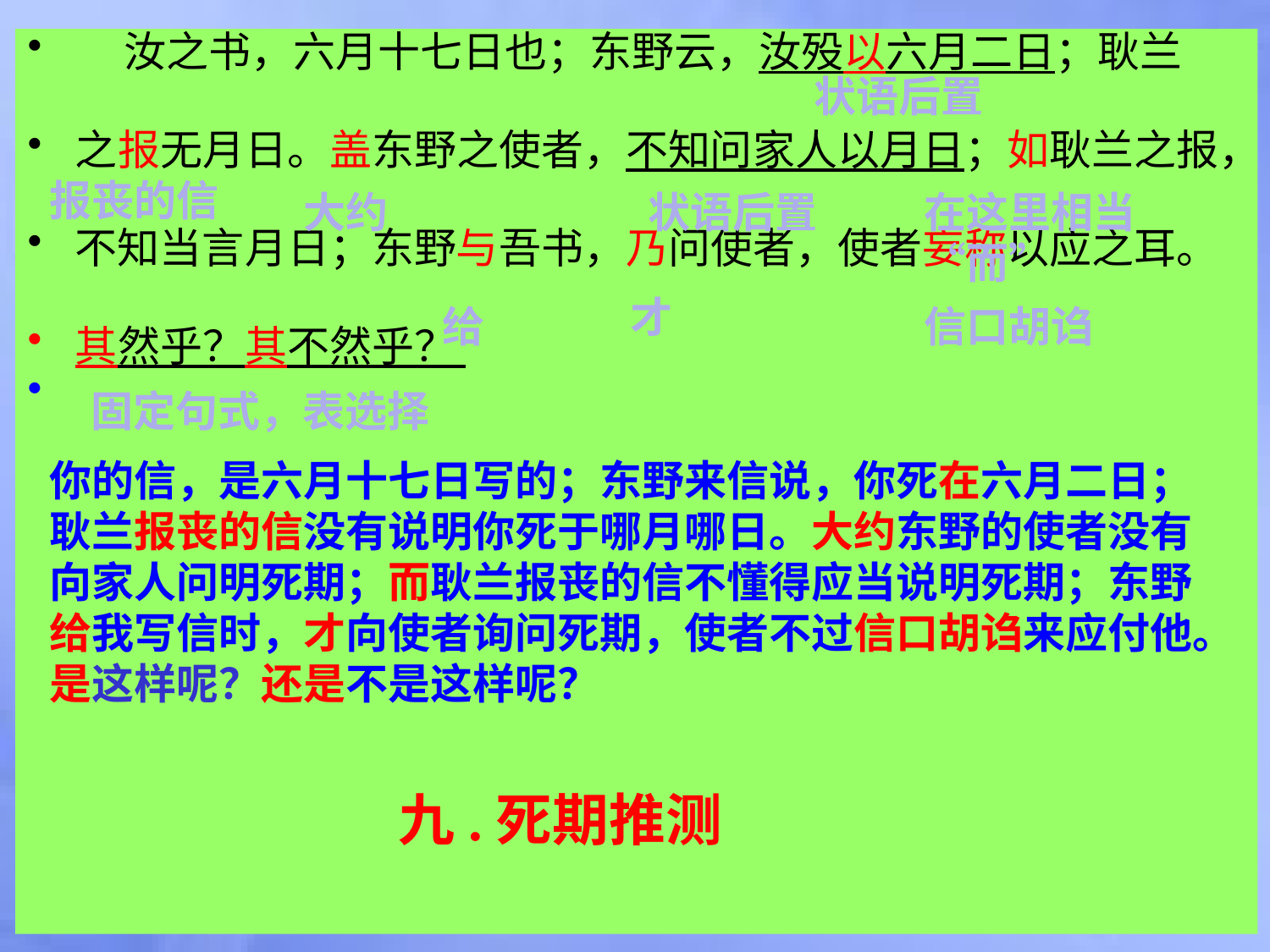

汝之书，六月十七日也；东野云，汝殁以六月二日；耿兰

之报无月日。盖东野之使者，不知问家人以月日；如耿兰之报，

不知当言月日；东野与吾书，乃问使者，使者妄称以应之耳。

其然乎？其不然乎？

状语后置
#
报丧的信
大约
状语后置
在这里相当“而”
给
才

信口胡诌
固定句式，表选择

你的信，是六月十七日写的；东野来信说，你死在六月二日；耿兰报丧的信没有说明你死于哪月哪日。大约东野的使者没有向家人问明死期；而耿兰报丧的信不懂得应当说明死期；东野给我写信时，才向使者询问死期，使者不过信口胡诌来应付他。是这样呢？还是不是这样呢？

九.死期推测